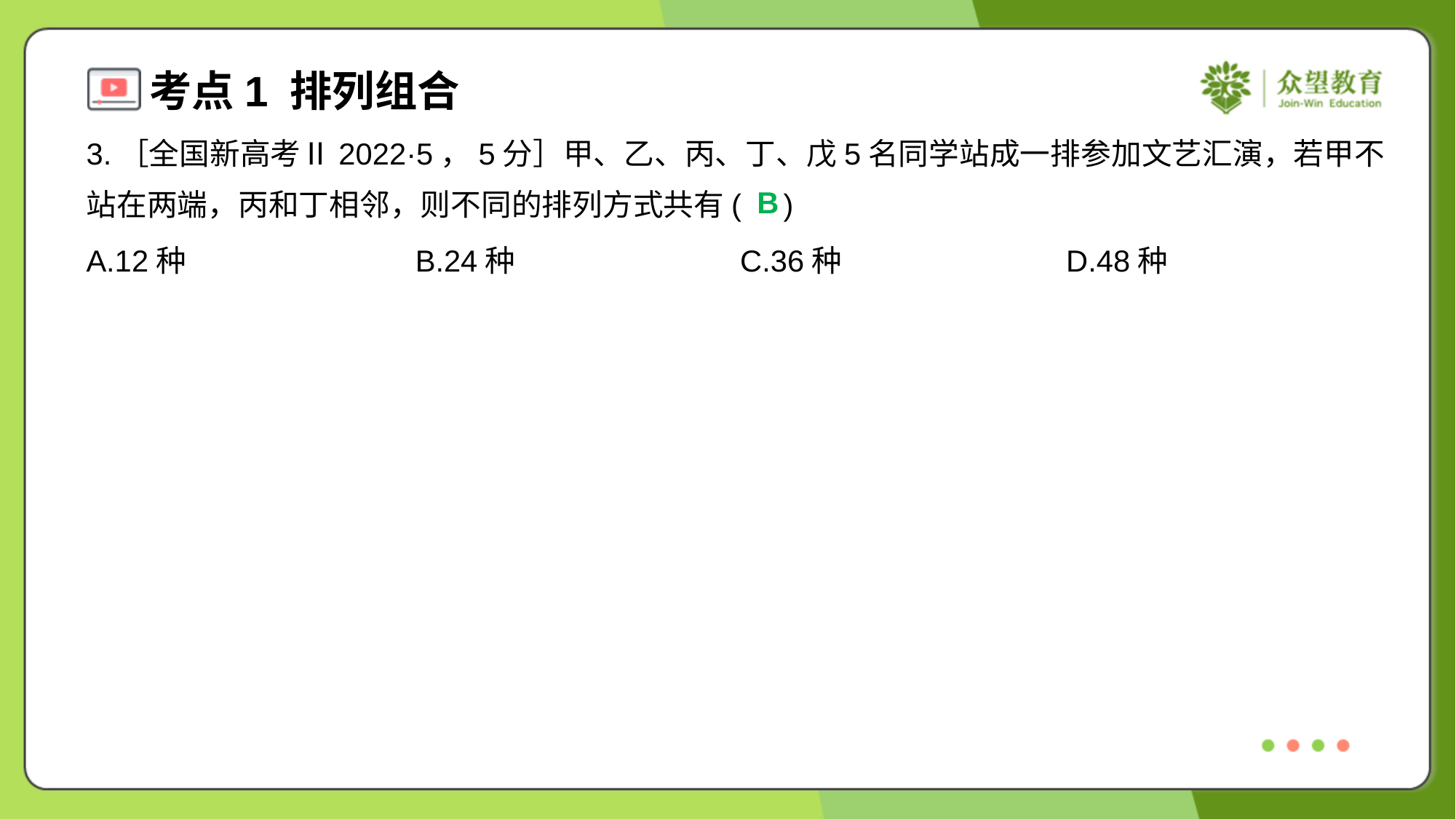

3.［全国新高考Ⅱ2022·5，5分］甲、乙、丙、丁、戊5名同学站成一排参加文艺汇演，若甲不
站在两端，丙和丁相邻，则不同的排列方式共有(     )
B
A.12种	B.24种	C.36种	D.48种